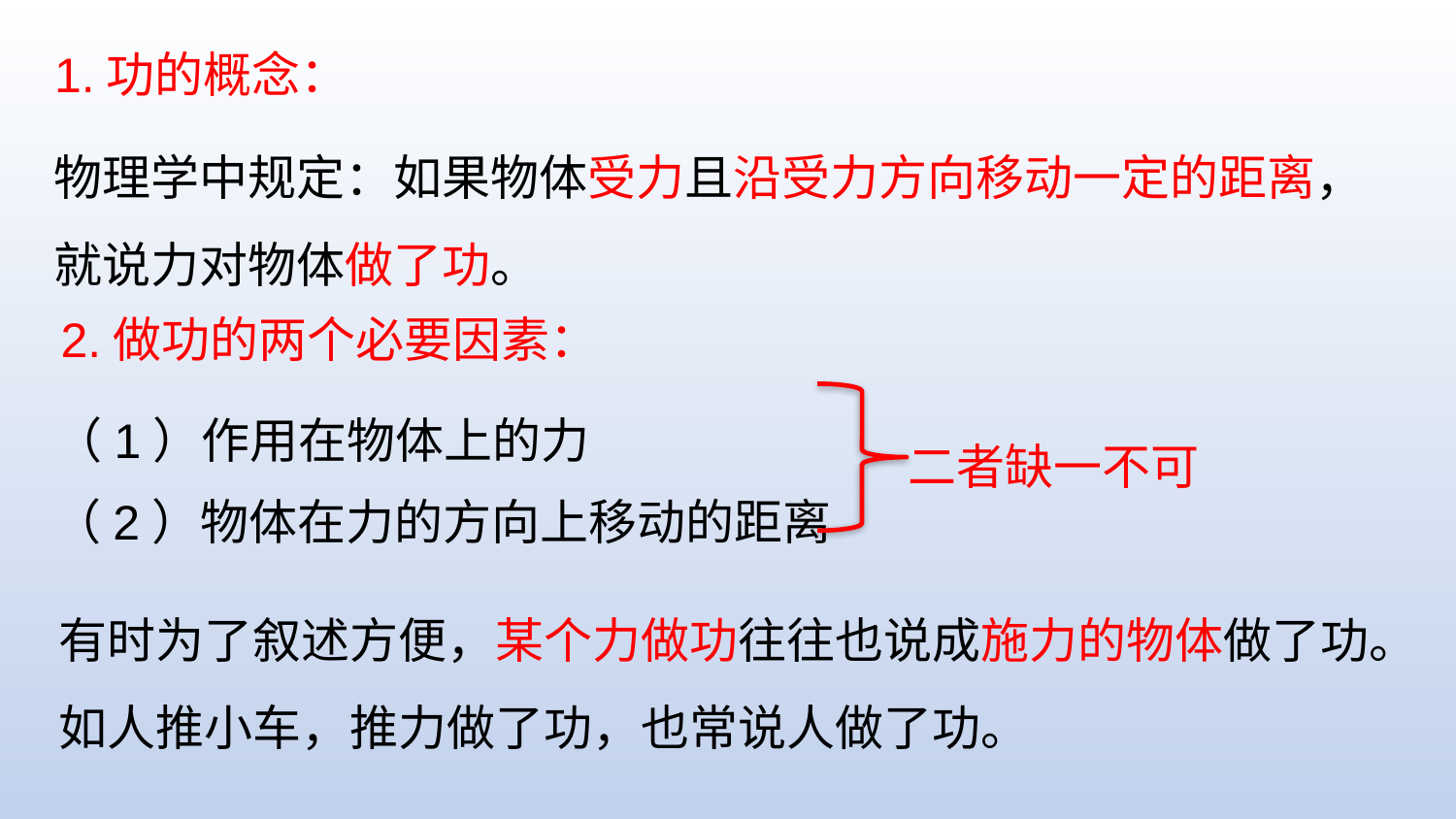

1.功的概念：
物理学中规定：如果物体受力且沿受力方向移动一定的距离，就说力对物体做了功。
2.做功的两个必要因素：

二者缺一不可
（1）作用在物体上的力
（2）物体在力的方向上移动的距离
有时为了叙述方便，某个力做功往往也说成施力的物体做了功。如人推小车，推力做了功，也常说人做了功。